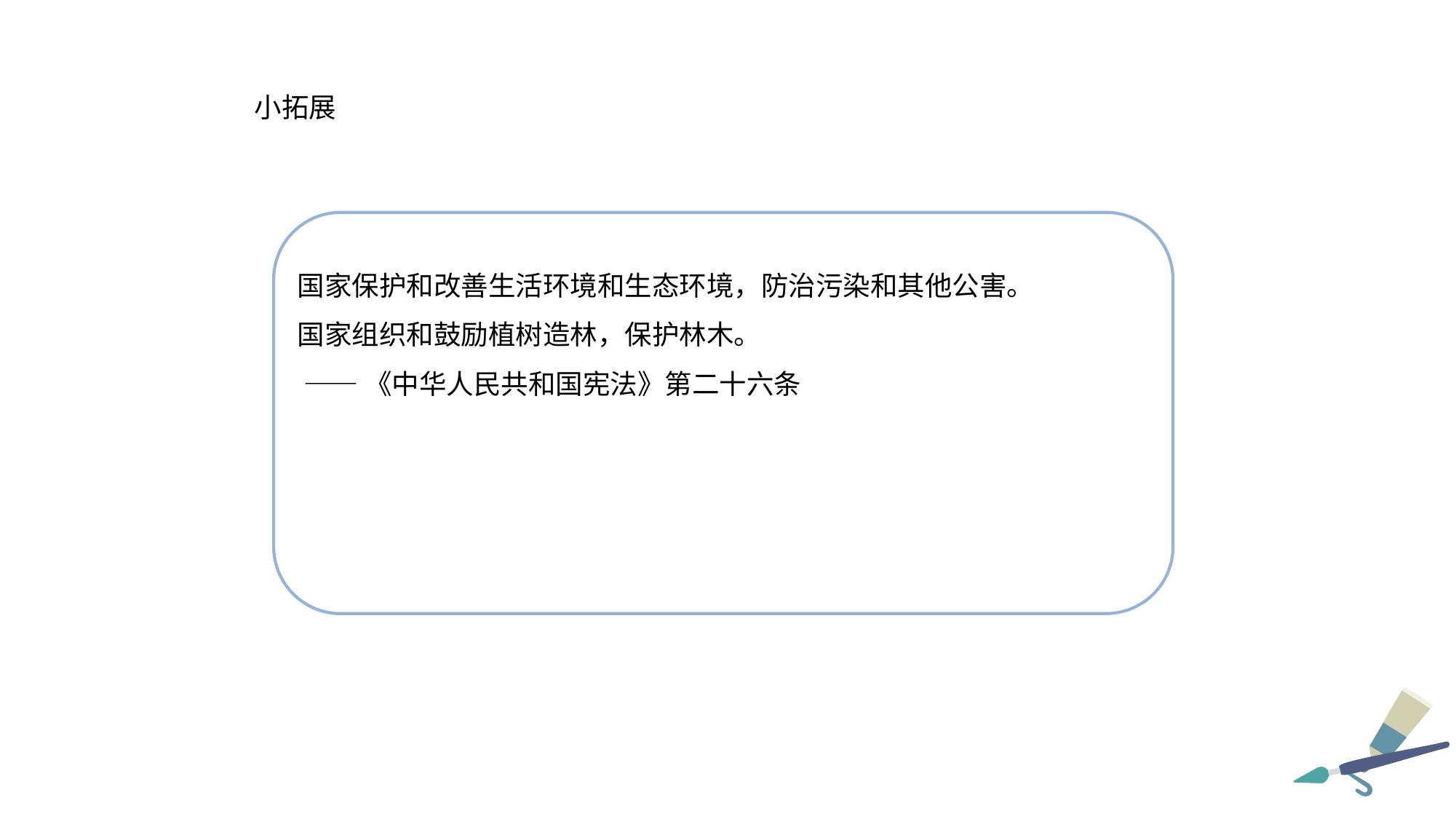

小拓展

国家保护和改善生活环境和生态环境，防治污染和其他公害。
国家组织和鼓励植树造林，保护林木。
 ——《中华人民共和国宪法》第二十六条